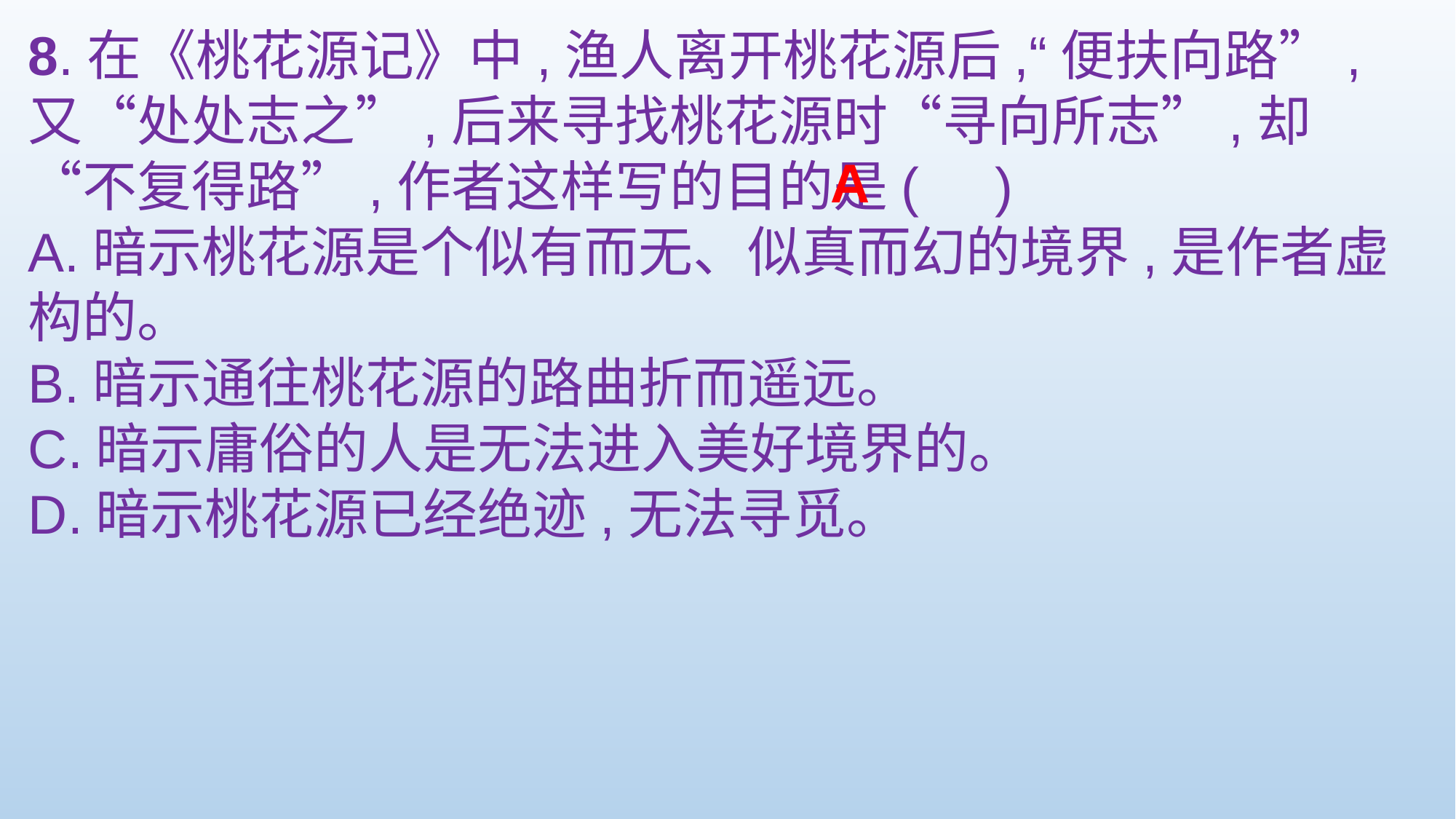

8.在《桃花源记》中,渔人离开桃花源后,“便扶向路”,又“处处志之”,后来寻找桃花源时“寻向所志”,却“不复得路”,作者这样写的目的是(     )
A.暗示桃花源是个似有而无、似真而幻的境界,是作者虚构的。
B.暗示通往桃花源的路曲折而遥远。
C.暗示庸俗的人是无法进入美好境界的。
D.暗示桃花源已经绝迹,无法寻觅。
A